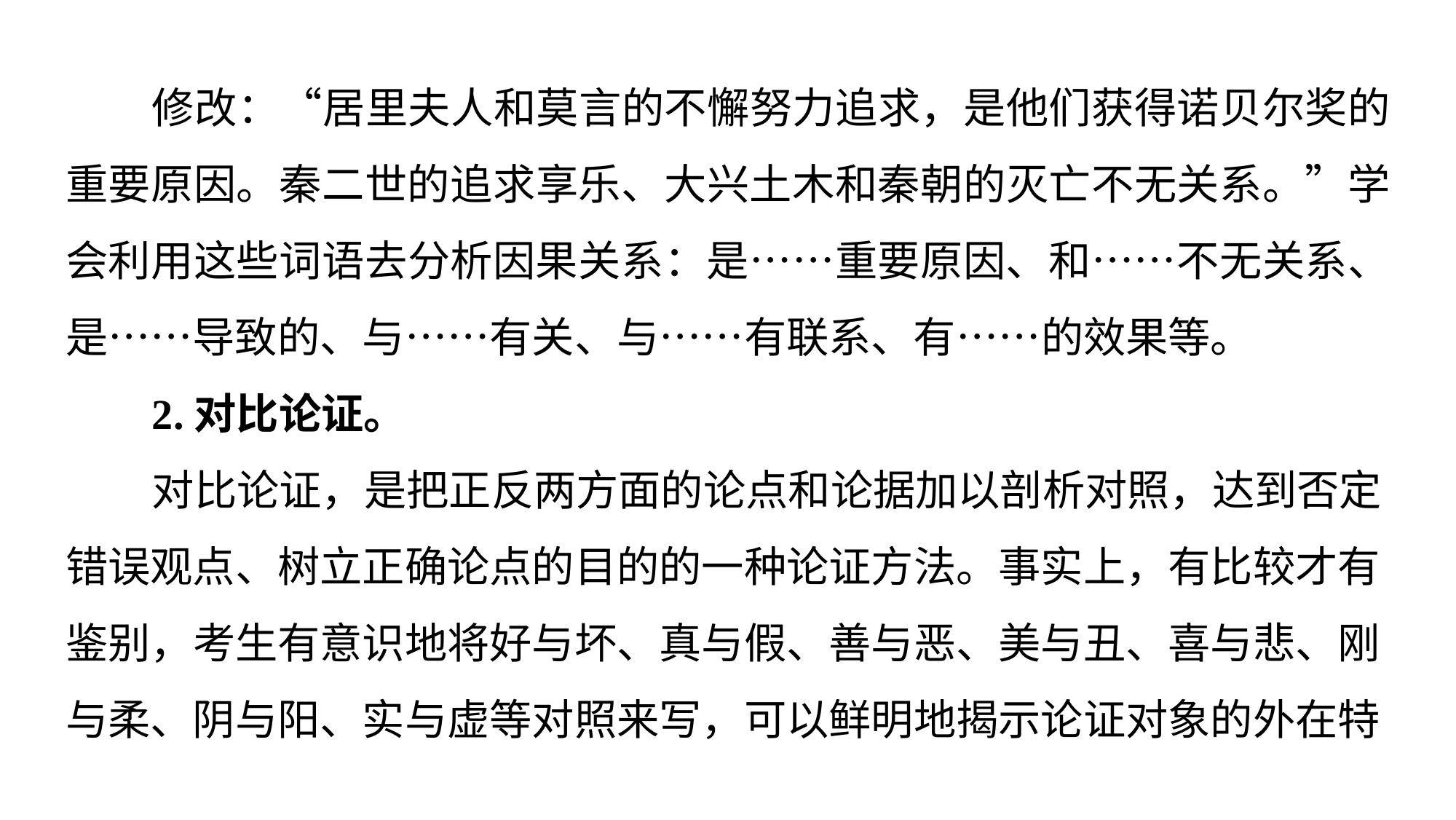

修改：“居里夫人和莫言的不懈努力追求，是他们获得诺贝尔奖的重要原因。秦二世的追求享乐、大兴土木和秦朝的灭亡不无关系。”学会利用这些词语去分析因果关系：是……重要原因、和……不无关系、是……导致的、与……有关、与……有联系、有……的效果等。
2.对比论证。
对比论证，是把正反两方面的论点和论据加以剖析对照，达到否定错误观点、树立正确论点的目的的一种论证方法。事实上，有比较才有鉴别，考生有意识地将好与坏、真与假、善与恶、美与丑、喜与悲、刚与柔、阴与阳、实与虚等对照来写，可以鲜明地揭示论证对象的外在特